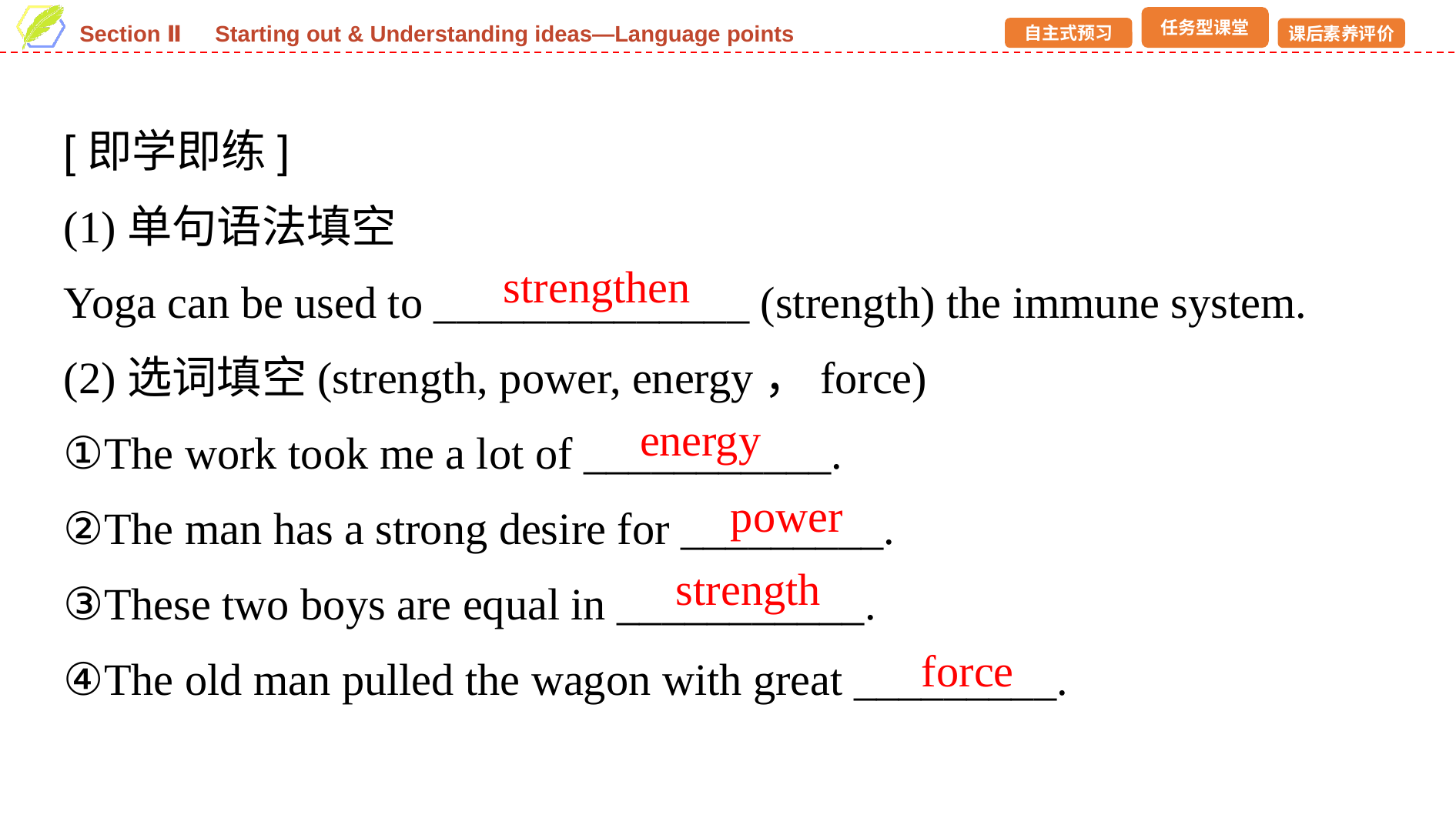

[即学即练]
(1)单句语法填空
Yoga can be used to ______________ (strength) the immune system.
(2)选词填空(strength, power, energy，force)
①The work took me a lot of ___________.
②The man has a strong desire for _________.
③These two boys are equal in ___________.
④The old man pulled the wagon with great _________.
strengthen
energy
power
strength
force